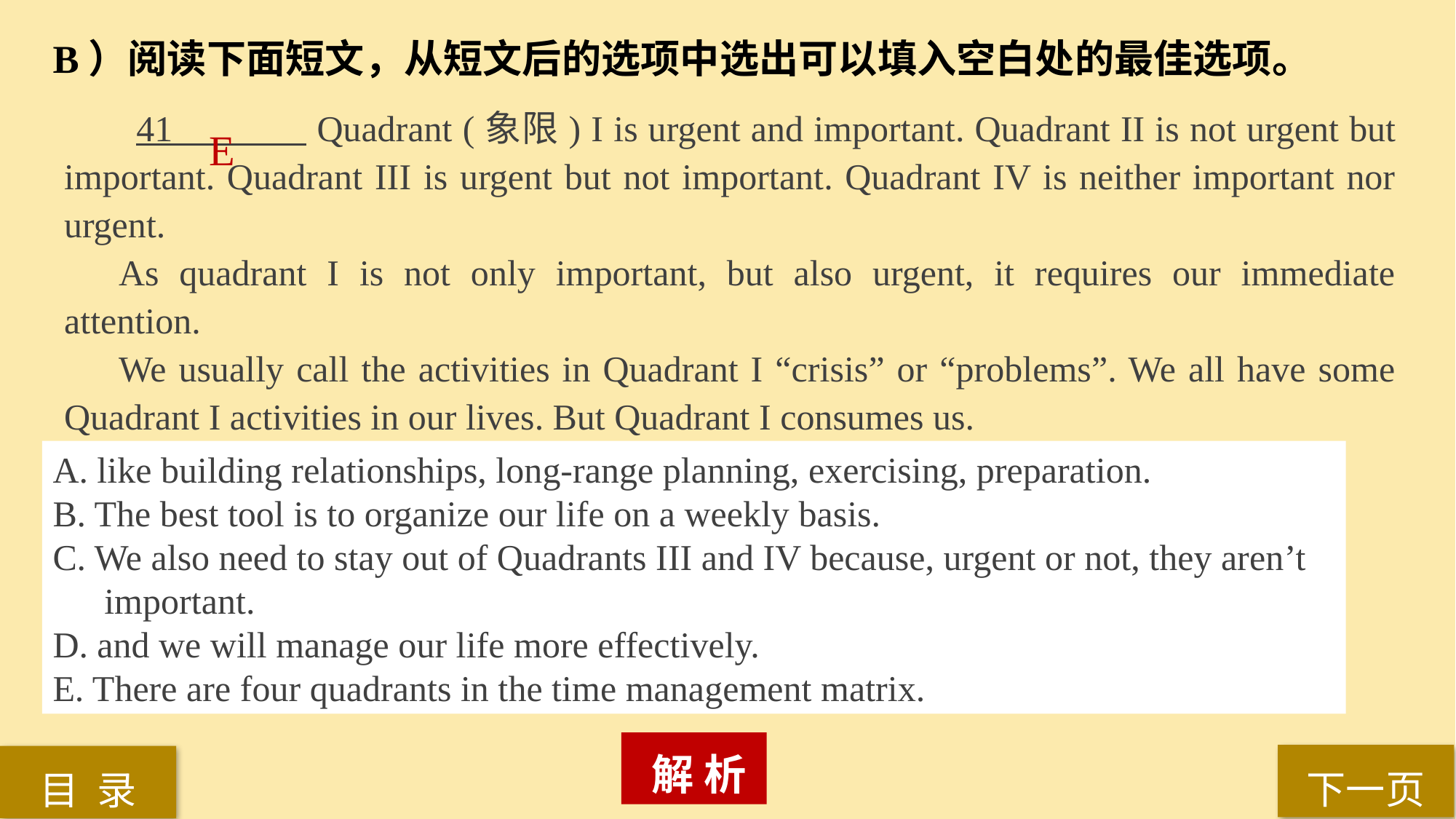

B）阅读下面短文，从短文后的选项中选出可以填入空白处的最佳选项。
       41              Quadrant (象限) I is urgent and important. Quadrant II is not urgent but important. Quadrant III is urgent but not important. Quadrant IV is neither important nor urgent.
As quadrant I is not only important, but also urgent, it requires our immediate attention.
We usually call the activities in Quadrant I “crisis” or “problems”. We all have some Quadrant I activities in our lives. But Quadrant I consumes us.
E
A. like building relationships, long-range planning, exercising, preparation.
B. The best tool is to organize our life on a weekly basis.
C. We also need to stay out of Quadrants III and IV because, urgent or not, they aren’t important.
D. and we will manage our life more effectively.
E. There are four quadrants in the time management matrix.
 解 析